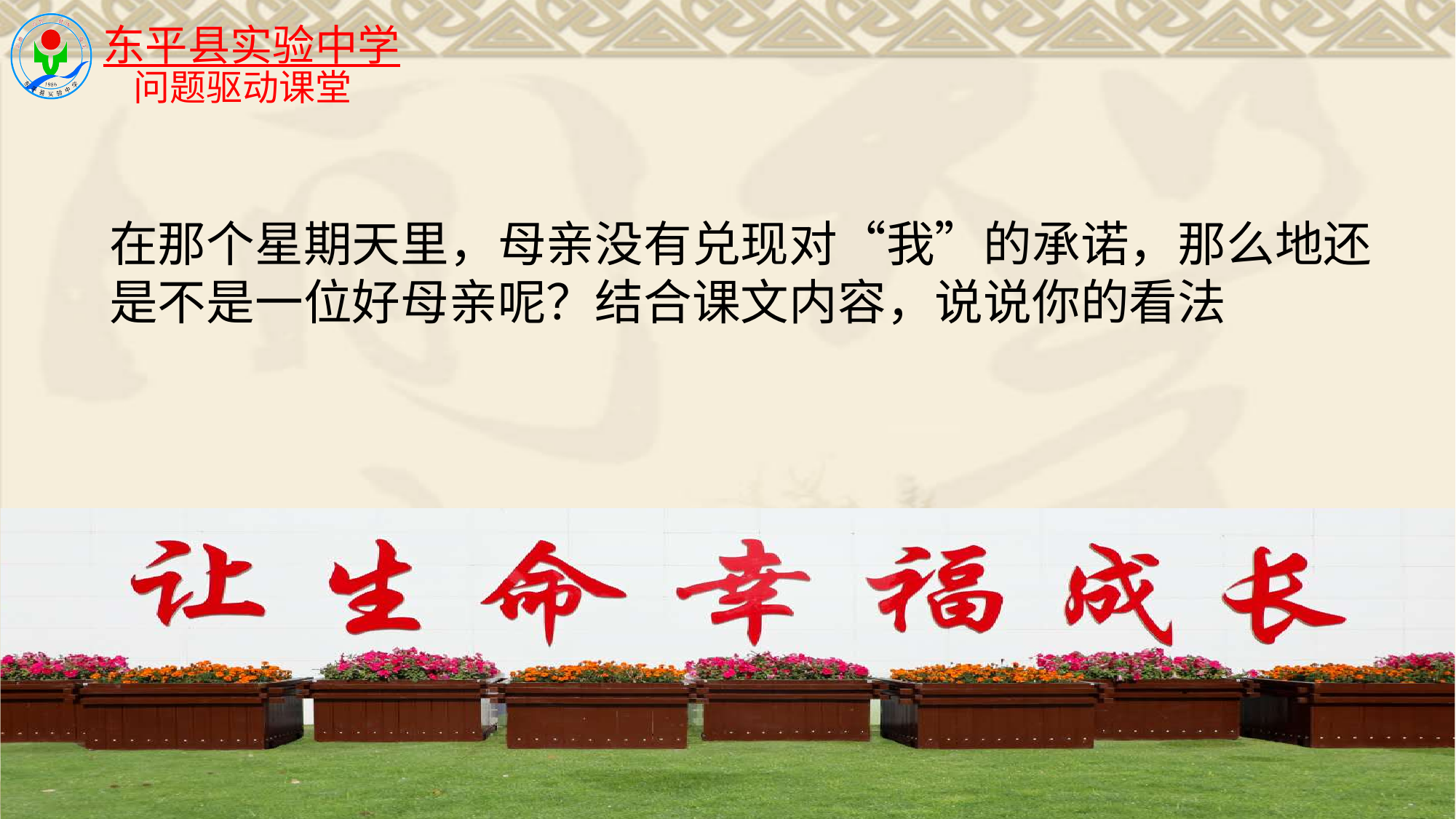

在那个星期天里，母亲没有兑现对“我”的承诺，那么地还是不是一位好母亲呢？结合课文内容，说说你的看法